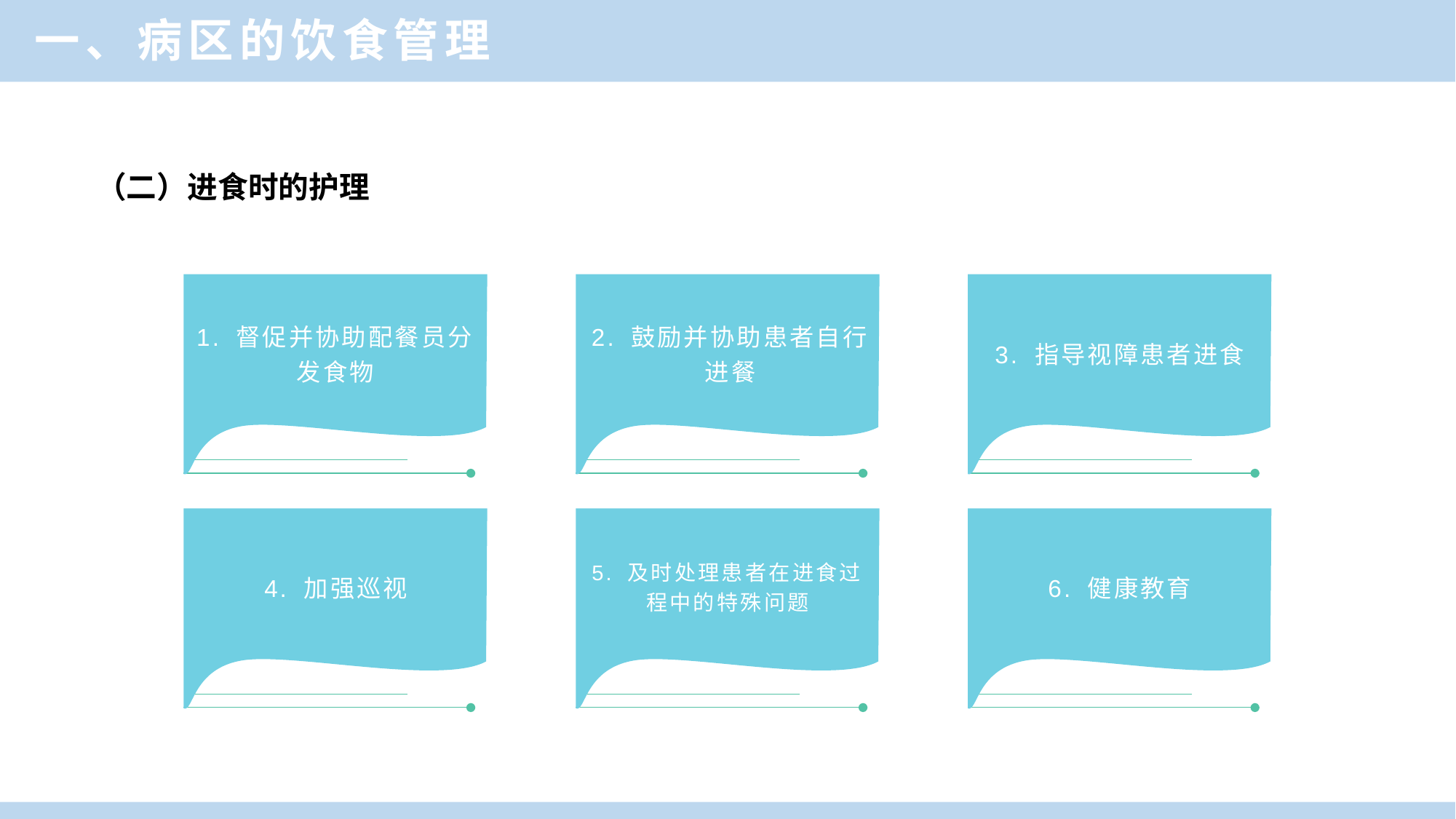

一、病区的饮食管理
单击此处添加标题
（二）进食时的护理

A

B

C
1. 督促并协助配餐员分发食物
2. 鼓励并协助患者自行进餐
3. 指导视障患者进食
4. 加强巡视
5. 及时处理患者在进食过程中的特殊问题
6. 健康教育

D

E

F